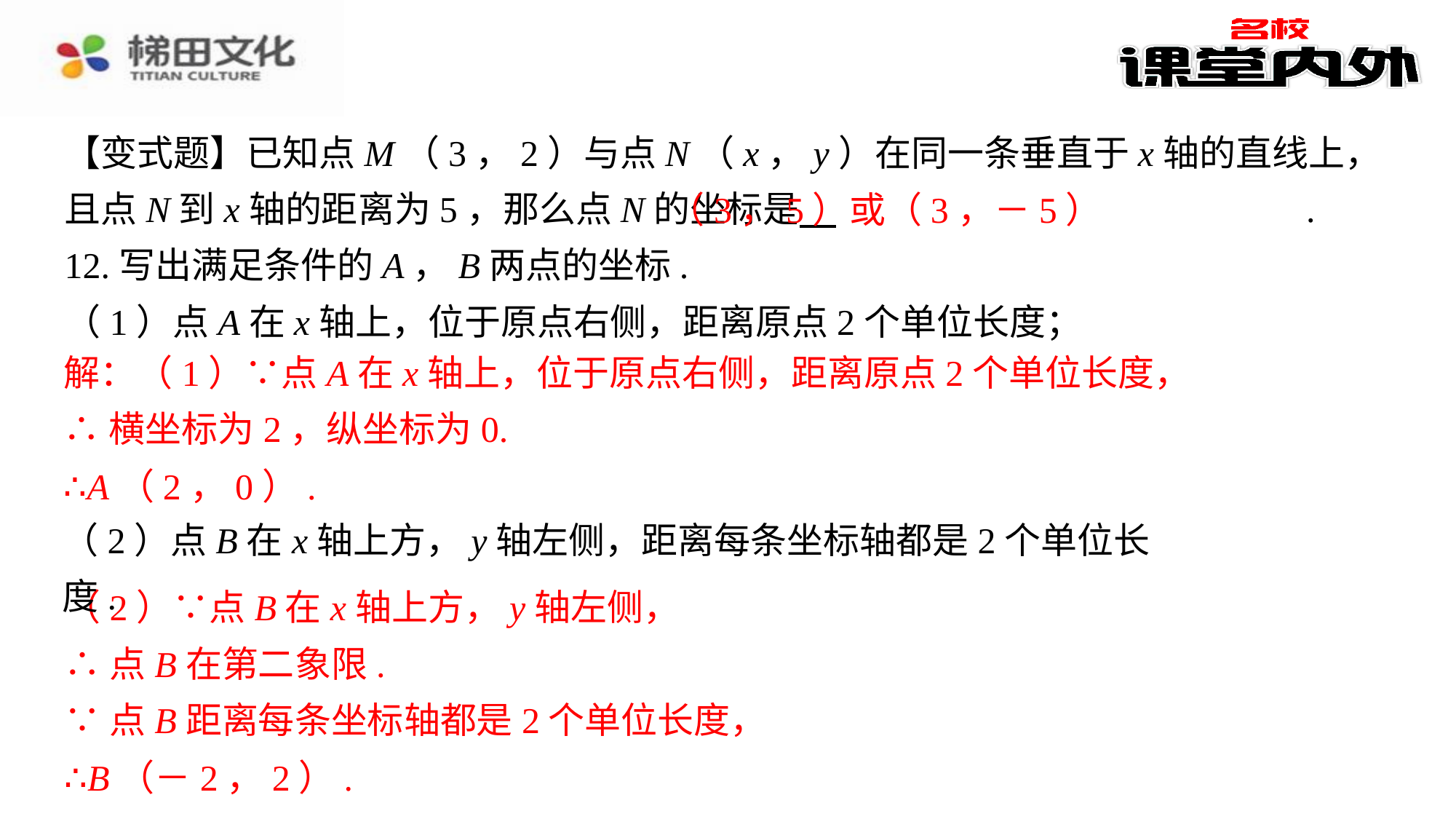

【变式题】已知点M（3，2）与点N（x，y）在同一条垂直于x轴的直线上，且点N到x轴的距离为5，那么点N的坐标是 　（3，5）或（3，－5）　⁠.
12.写出满足条件的A，B两点的坐标.
（1）点A在x轴上，位于原点右侧，距离原点2个单位长度；
（3，5）或（3，－5）
解：（1）∵点A在x轴上，位于原点右侧，距离原点2个单位长度，
∴横坐标为2，纵坐标为0.
∴A（2，0）.
（2）点B在x轴上方，y轴左侧，距离每条坐标轴都是2个单位长度.
（2）∵点B在x轴上方，y轴左侧，
∴点B在第二象限.
∵点B距离每条坐标轴都是2个单位长度，
∴B（－2，2）.